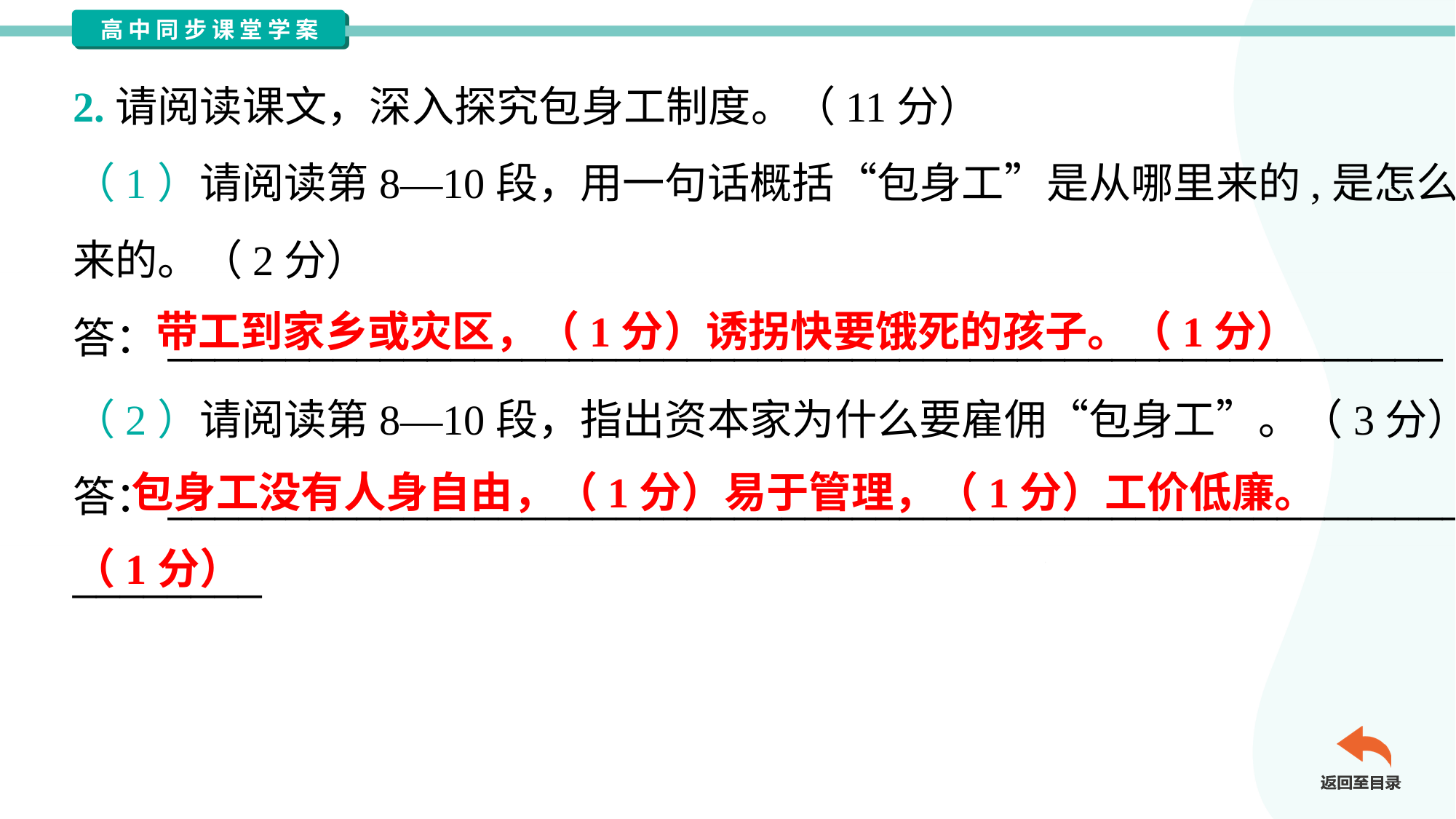

2.请阅读课文，深入探究包身工制度。（11分）
（1）请阅读第8—10段，用一句话概括“包身工”是从哪里来的,是怎么
来的。（2分）
答：______________________________________________________
带工到家乡或灾区，（1分）诱拐快要饿死的孩子。（1分）
（2）请阅读第8—10段，指出资本家为什么要雇佣“包身工”。（3分）
答：_________________________________________________________
________
     包身工没有人身自由，（1分）易于管理，（1分）工价低廉。（1分）